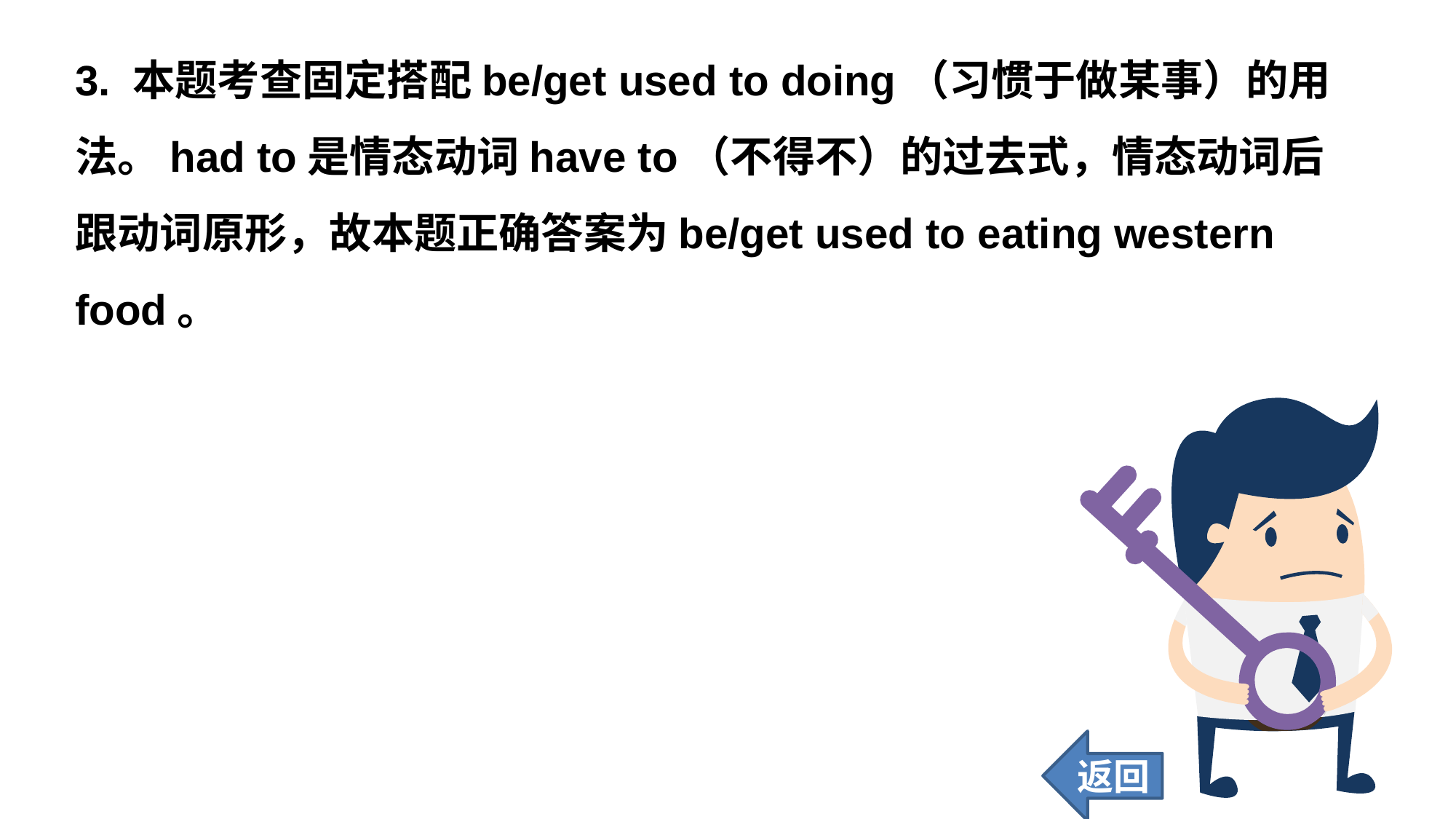

3. 本题考查固定搭配be/get used to doing（习惯于做某事）的用法。had to是情态动词have to（不得不）的过去式，情态动词后跟动词原形，故本题正确答案为be/get used to eating western food。

返回
63